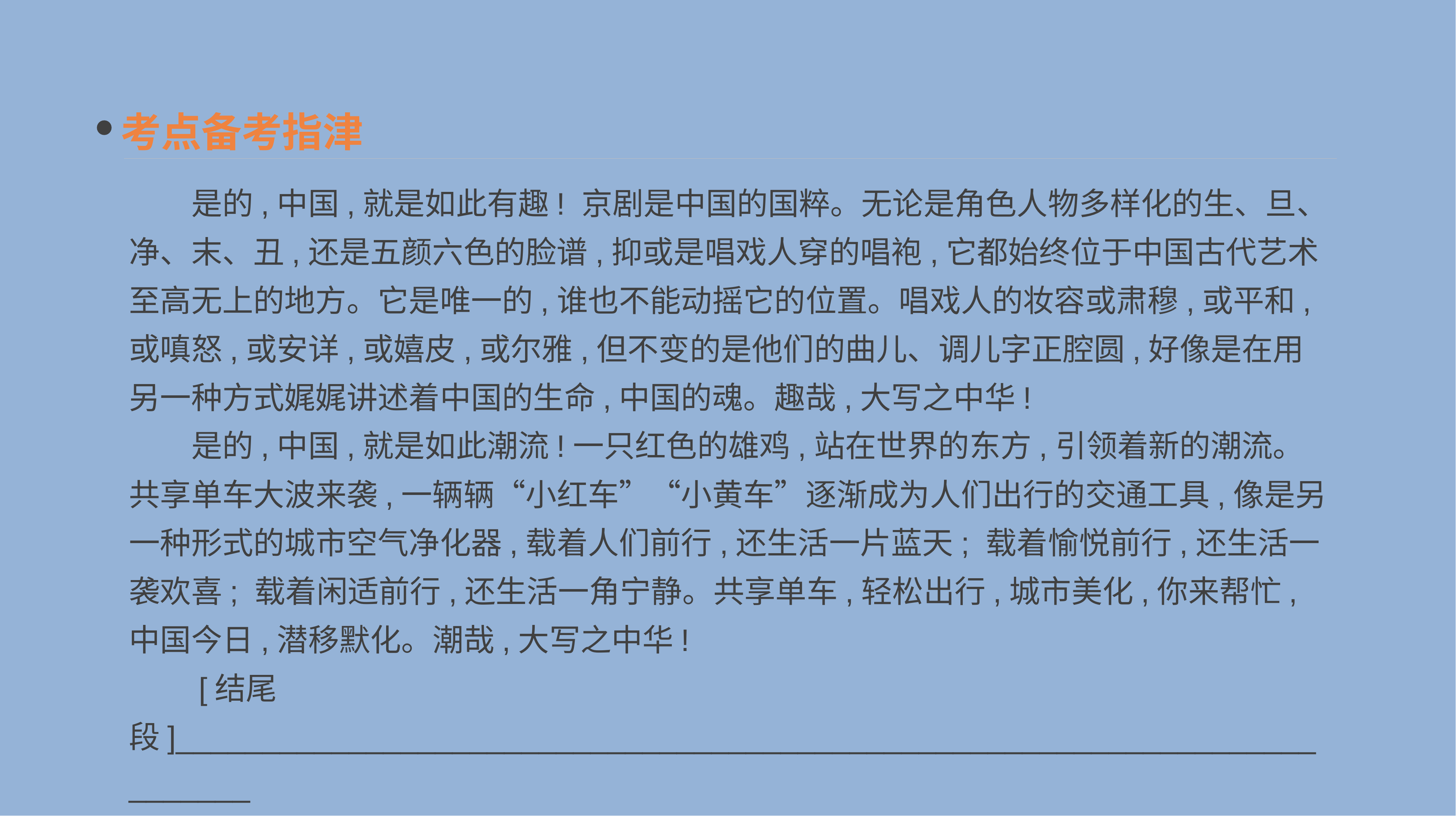

考点备考指津

　　是的,中国,就是如此有趣! 京剧是中国的国粹。无论是角色人物多样化的生、旦、净、末、丑,还是五颜六色的脸谱,抑或是唱戏人穿的唱袍,它都始终位于中国古代艺术至高无上的地方。它是唯一的,谁也不能动摇它的位置。唱戏人的妆容或肃穆,或平和,或嗔怒,或安详,或嬉皮,或尔雅,但不变的是他们的曲儿、调儿字正腔圆,好像是在用另一种方式娓娓讲述着中国的生命,中国的魂。趣哉,大写之中华!
　　是的,中国,就是如此潮流!一只红色的雄鸡,站在世界的东方,引领着新的潮流。共享单车大波来袭,一辆辆“小红车”“小黄车”逐渐成为人们出行的交通工具,像是另一种形式的城市空气净化器,载着人们前行,还生活一片蓝天; 载着愉悦前行,还生活一袭欢喜; 载着闲适前行,还生活一角宁静。共享单车,轻松出行,城市美化,你来帮忙,中国今日,潜移默化。潮哉,大写之中华!
　　[结尾段]_________________________________________________________________________
(2017年全国卷Ⅰ高分作文《大写的中国》)